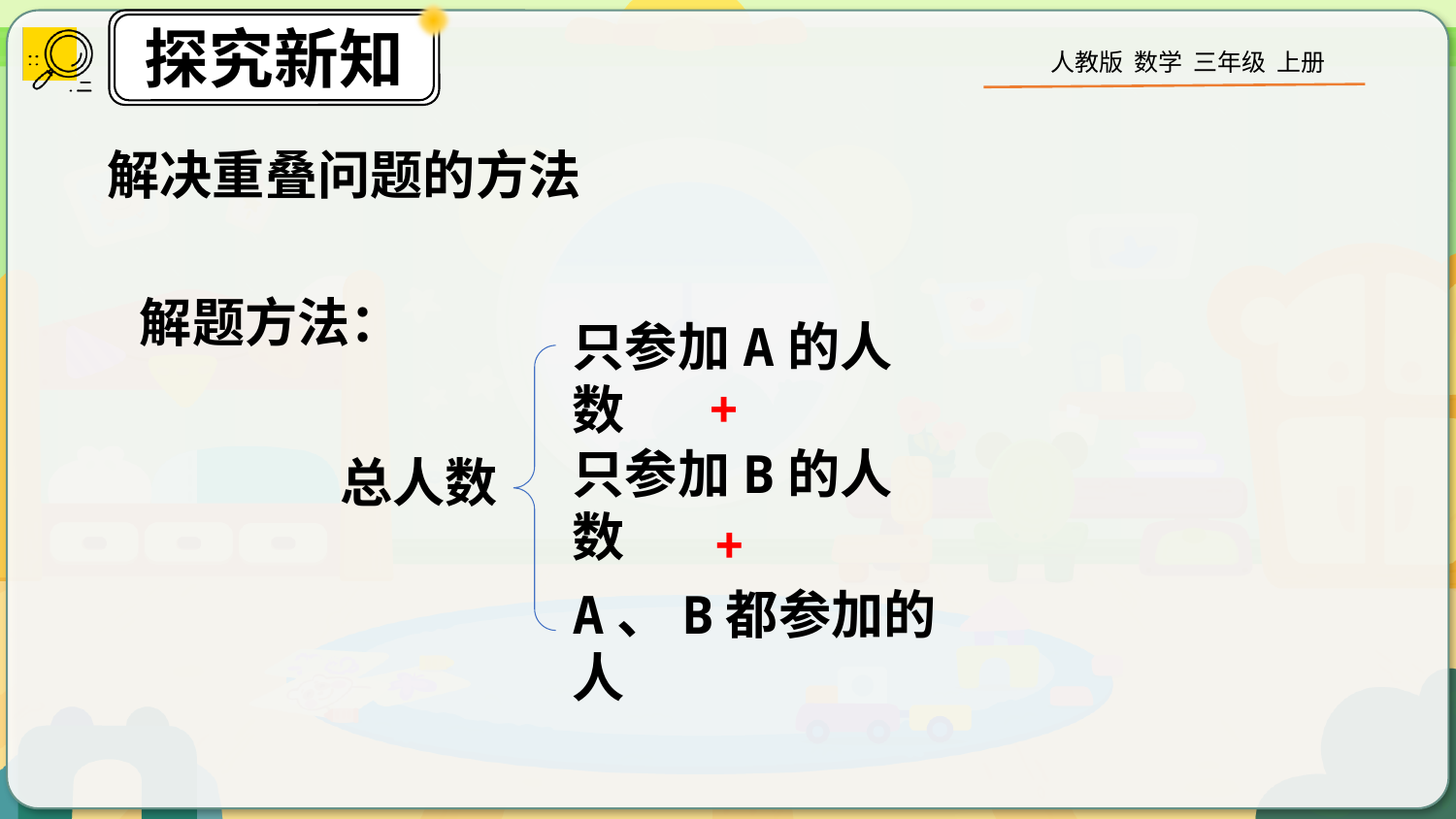

解决重叠问题的方法
解题方法：
只参加A的人数

+
只参加B的人数
总人数
+
A、B都参加的人